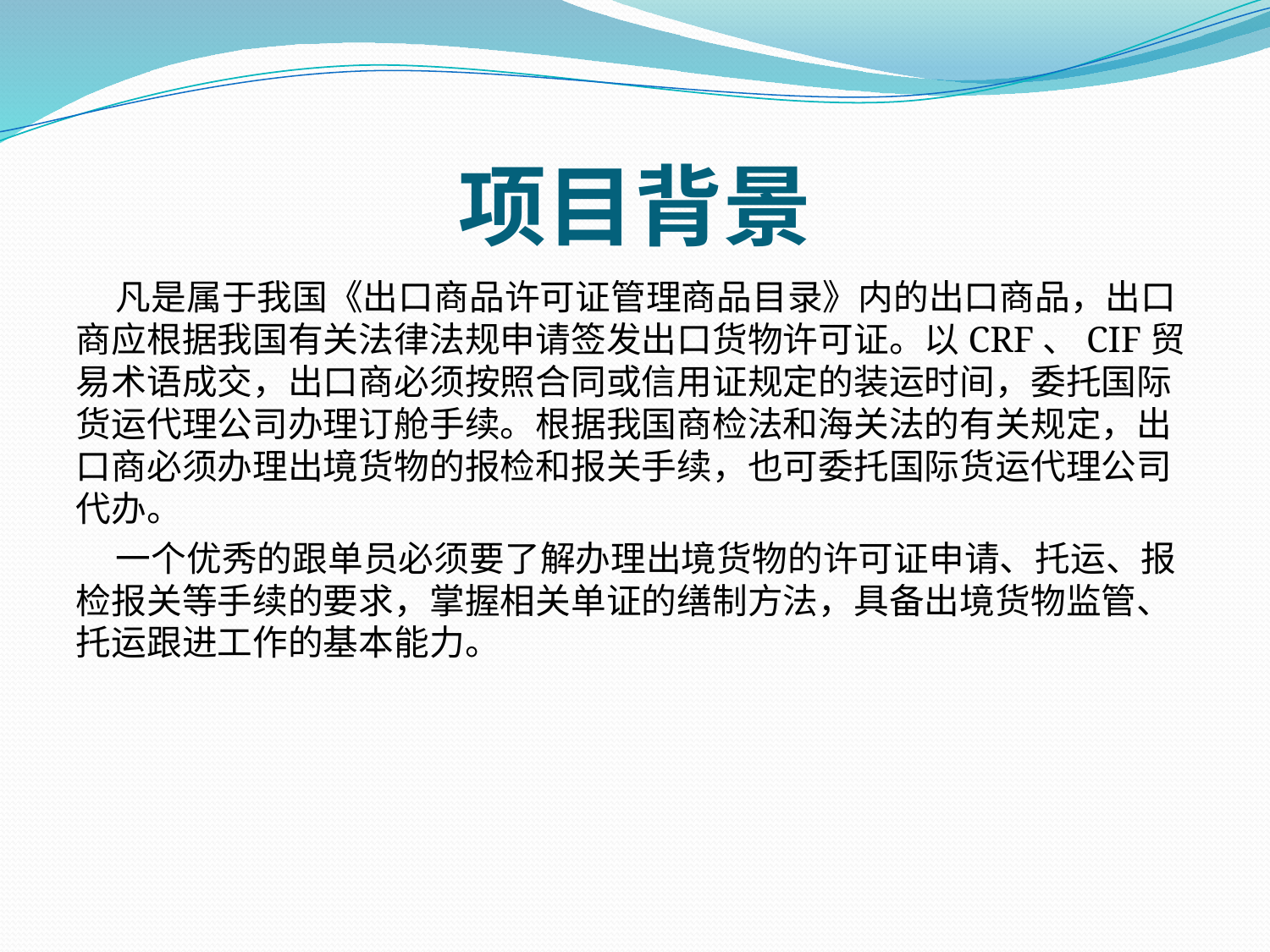

# 项目背景
    凡是属于我国《出口商品许可证管理商品目录》内的出口商品，出口商应根据我国有关法律法规申请签发出口货物许可证。以CRF、CIF贸易术语成交，出口商必须按照合同或信用证规定的装运时间，委托国际货运代理公司办理订舱手续。根据我国商检法和海关法的有关规定，出口商必须办理出境货物的报检和报关手续，也可委托国际货运代理公司代办。
    一个优秀的跟单员必须要了解办理出境货物的许可证申请、托运、报检报关等手续的要求，掌握相关单证的缮制方法，具备出境货物监管、托运跟进工作的基本能力。